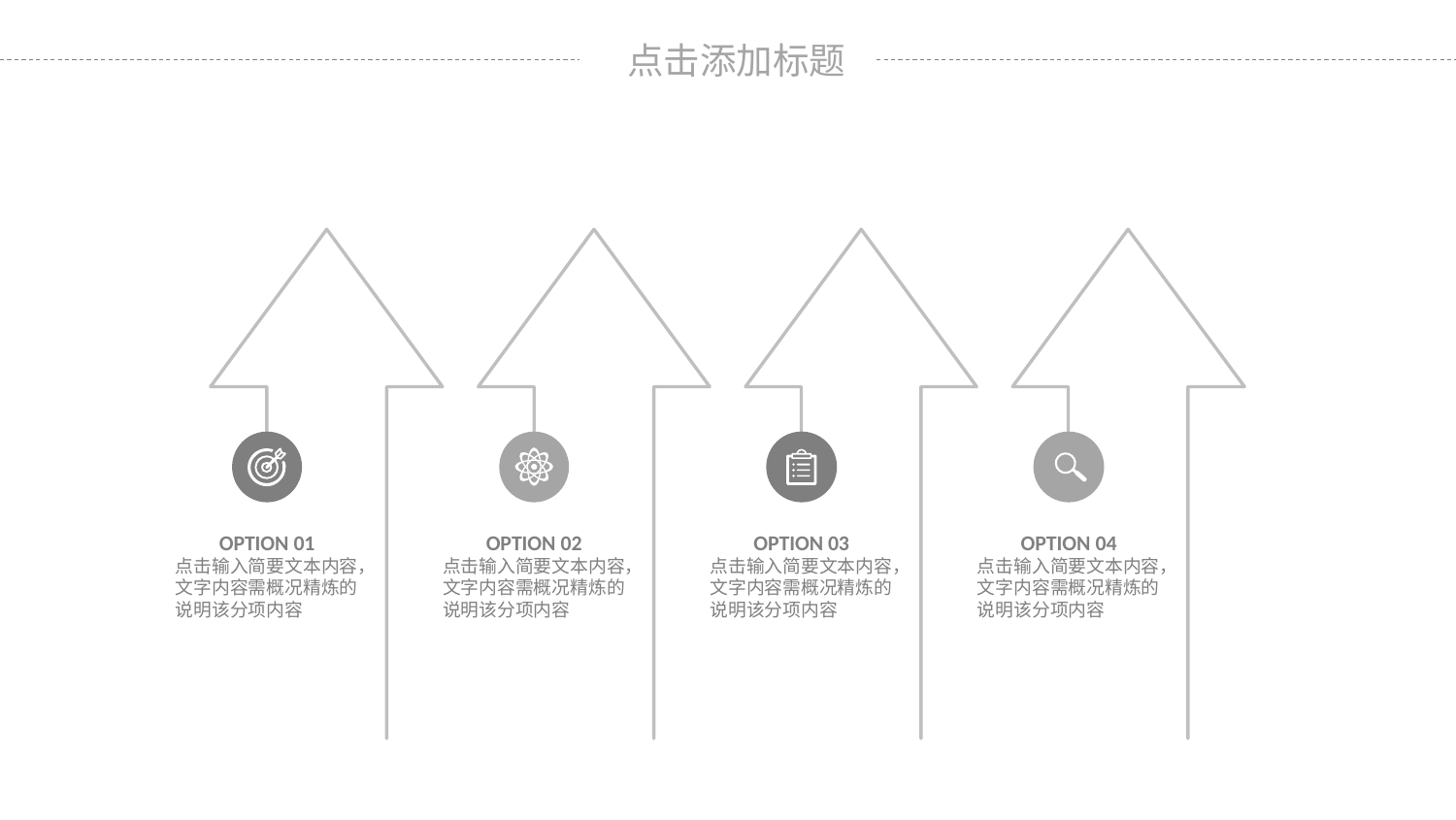

OPTION 01
点击输入简要文本内容，文字内容需概况精炼的说明该分项内容
OPTION 02
点击输入简要文本内容，文字内容需概况精炼的说明该分项内容
OPTION 03
点击输入简要文本内容，文字内容需概况精炼的说明该分项内容
OPTION 04
点击输入简要文本内容，文字内容需概况精炼的说明该分项内容